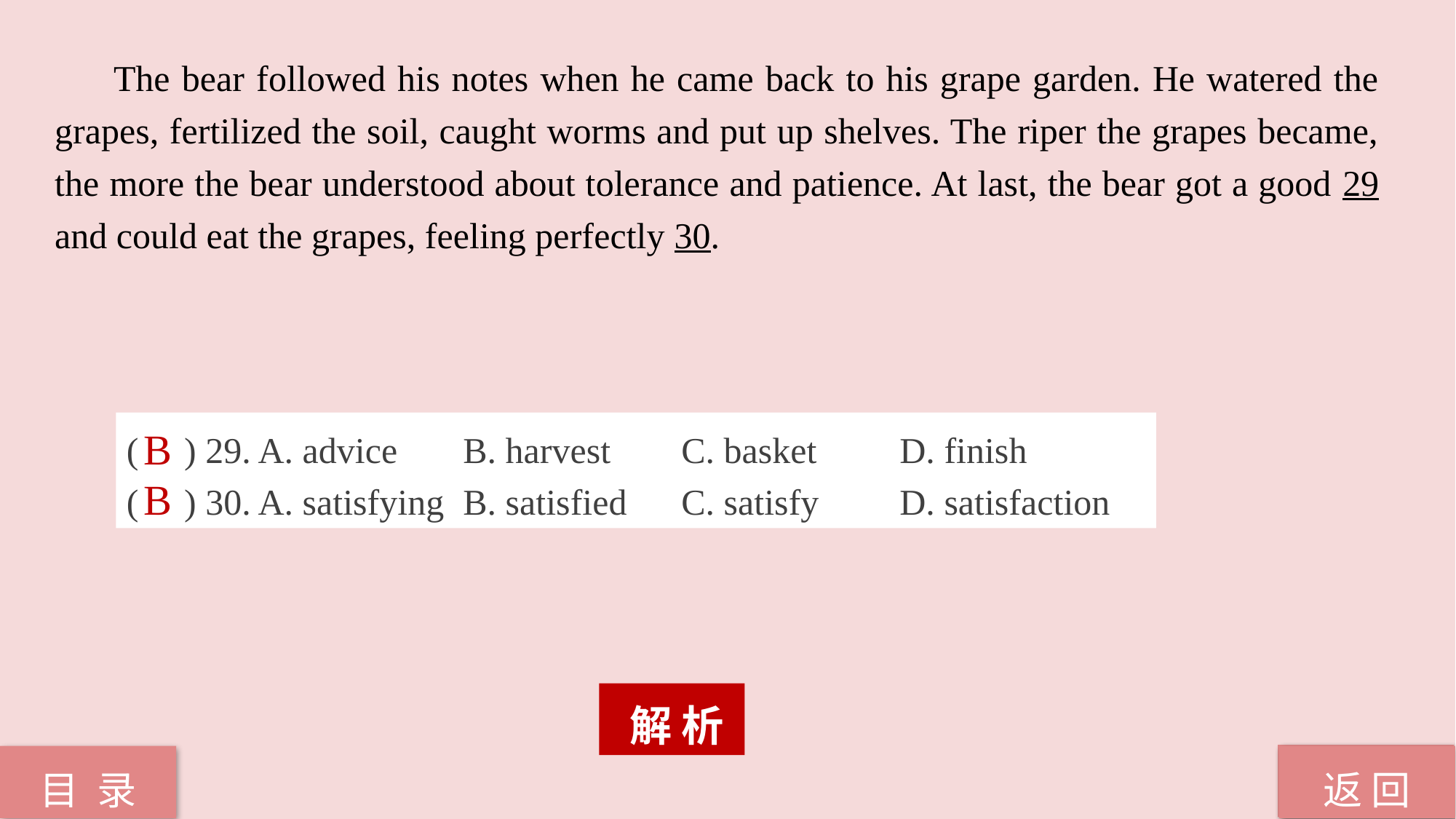

The bear followed his notes when he came back to his grape garden. He watered the grapes, fertilized the soil, caught worms and put up shelves. The riper the grapes became, the more the bear understood about tolerance and patience. At last, the bear got a good 29 and could eat the grapes, feeling perfectly 30.

(     ) 29. A. advice	 B. harvest	 C. basket	 D. finish
(     ) 30. A. satisfying	 B. satisfied	 C. satisfy	 D. satisfaction
B
B
 解 析
返 回